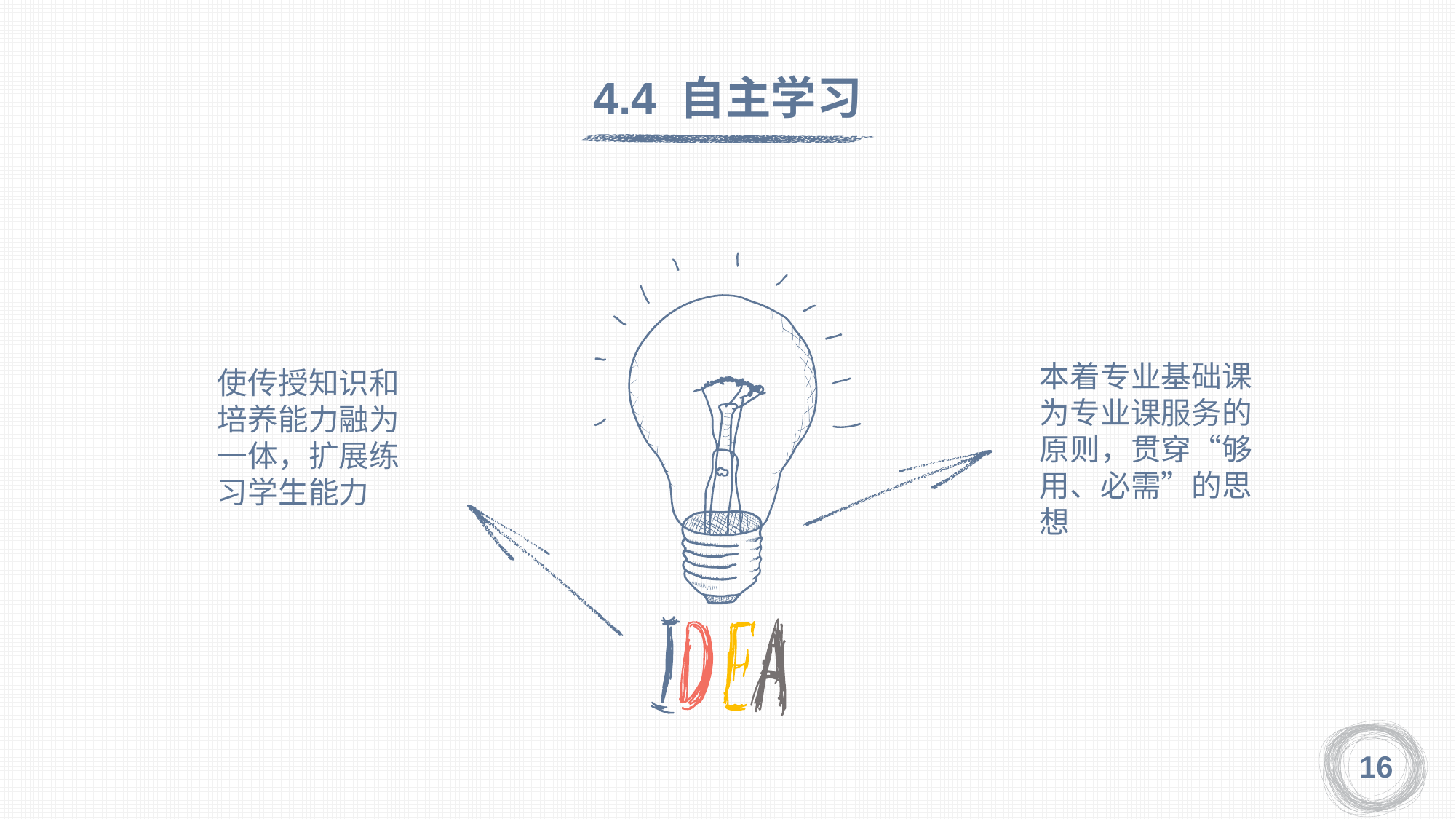

4.4 自主学习

本着专业基础课为专业课服务的原则，贯穿“够用、必需”的思想
使传授知识和培养能力融为一体，扩展练习学生能力

16